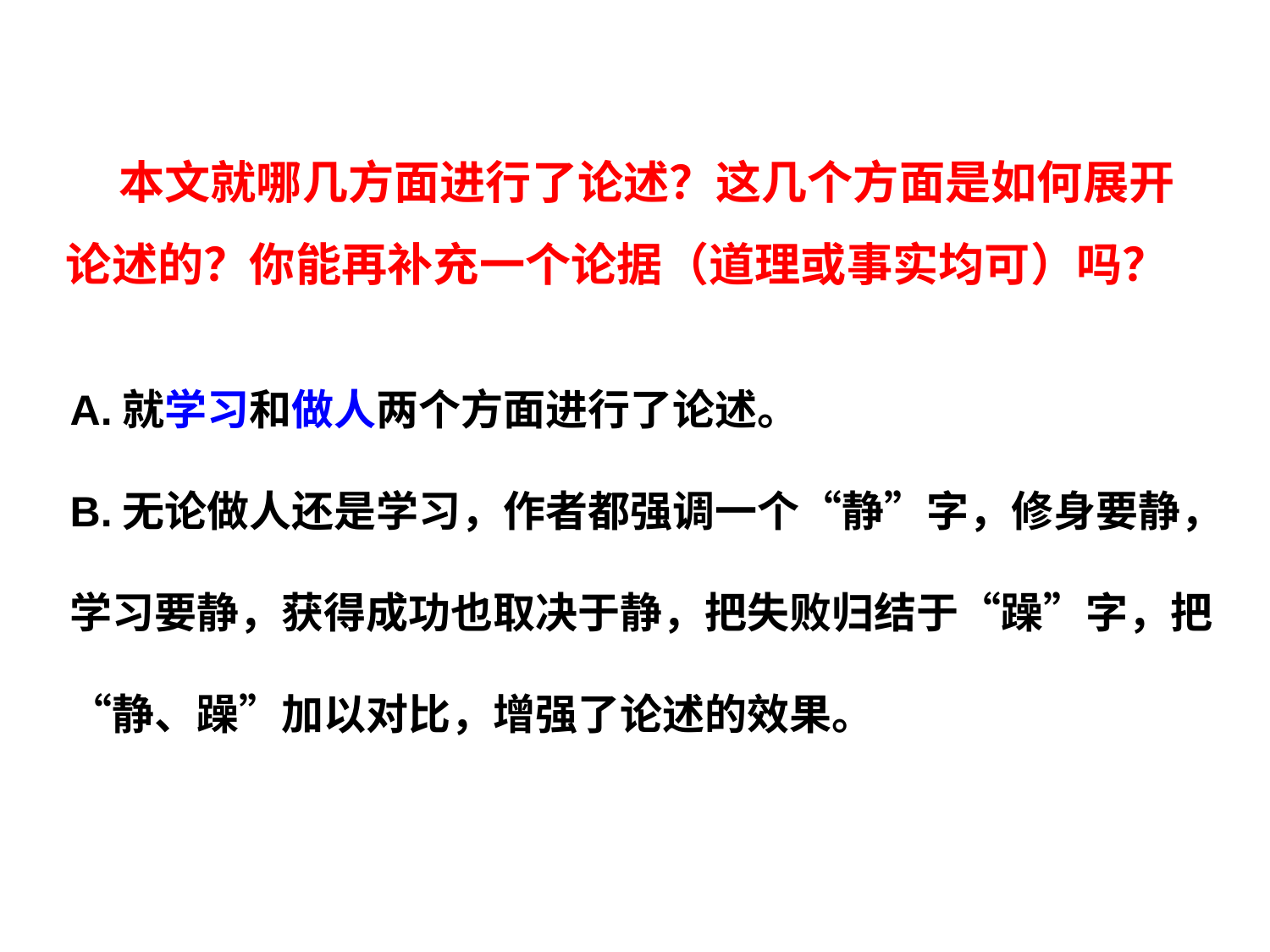

本文就哪几方面进行了论述？这几个方面是如何展开论述的？你能再补充一个论据（道理或事实均可）吗？
A.就学习和做人两个方面进行了论述。
B.无论做人还是学习，作者都强调一个“静”字，修身要静，学习要静，获得成功也取决于静，把失败归结于“躁”字，把“静、躁”加以对比，增强了论述的效果。